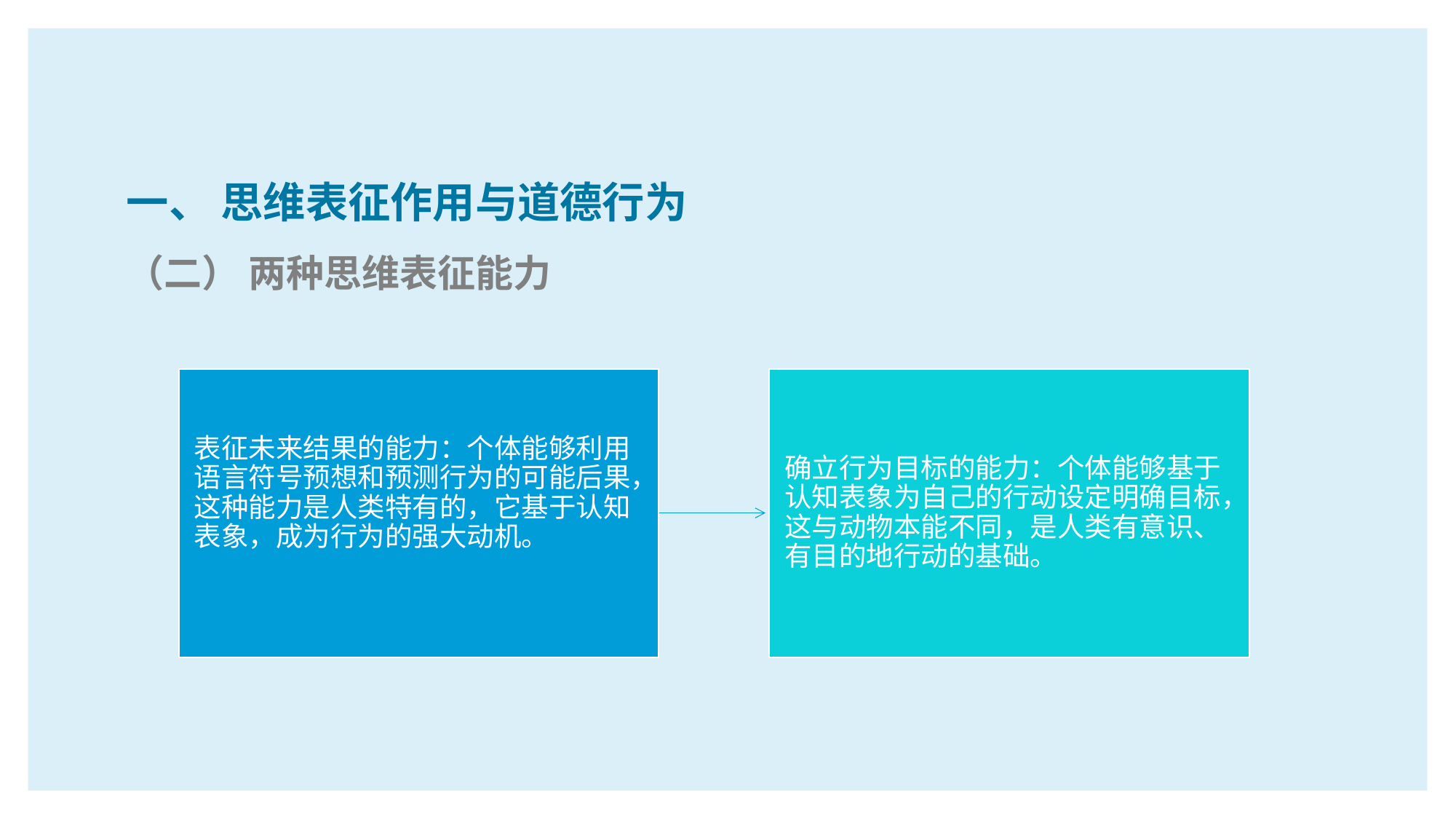

一、 思维表征作用与道德行为
（二） 两种思维表征能力

表征未来结果的能力：个体能够利用语言符号预想和预测行为的可能后果，这种能力是人类特有的，它基于认知表象，成为行为的强大动机。

确立行为目标的能力：个体能够基于认知表象为自己的行动设定明确目标，这与动物本能不同，是人类有意识、有目的地行动的基础。